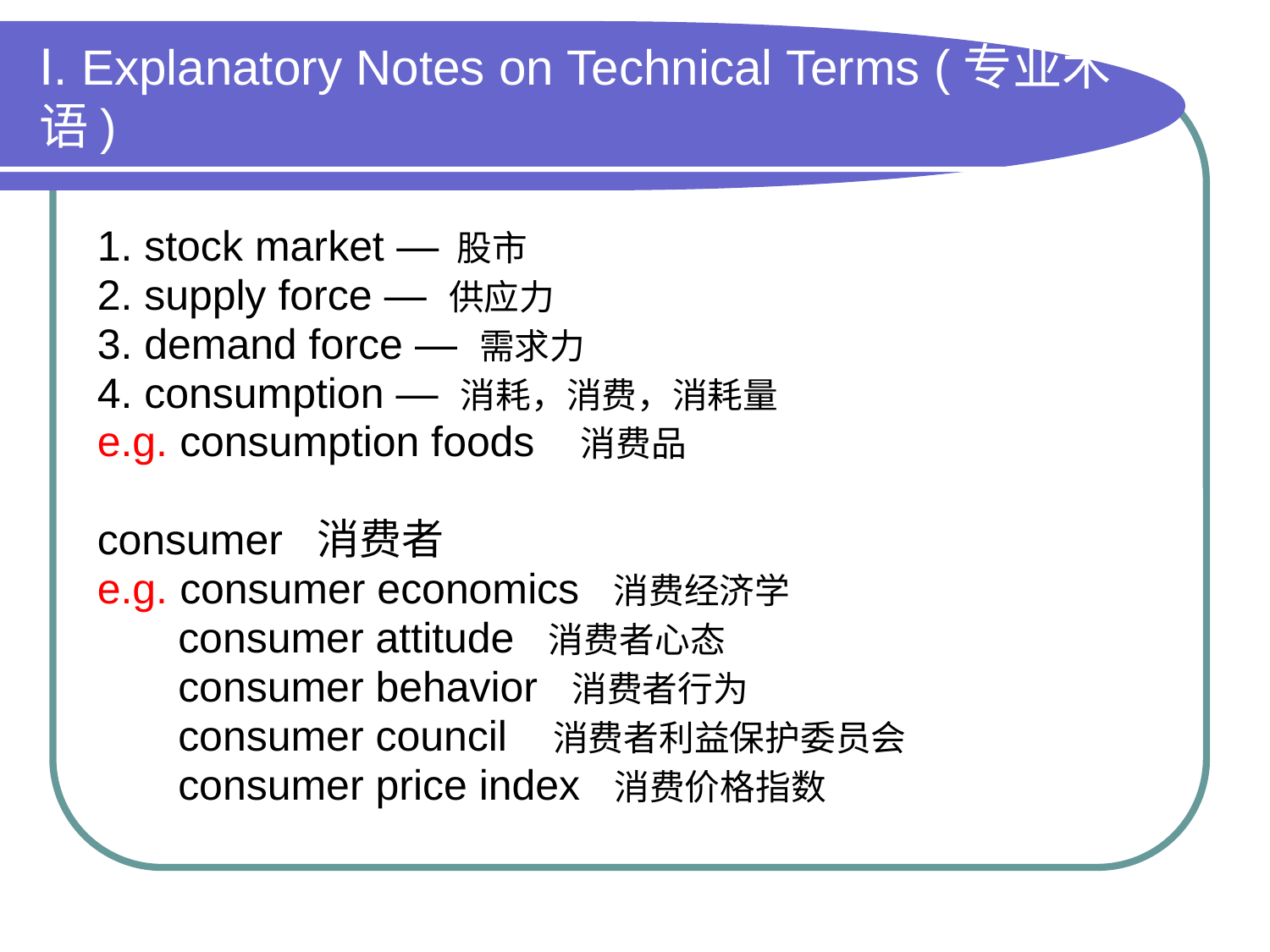

# Ⅰ. Explanatory Notes on Technical Terms (专业术语)
1. stock market — 股市
2. supply force — 供应力
3. demand force — 需求力
4. consumption — 消耗，消费，消耗量
e.g. consumption foods   消费品

consumer  消费者
e.g. consumer economics  消费经济学
　   consumer attitude  消费者心态
　   consumer behavior  消费者行为
　   consumer council   消费者利益保护委员会
　   consumer price index  消费价格指数